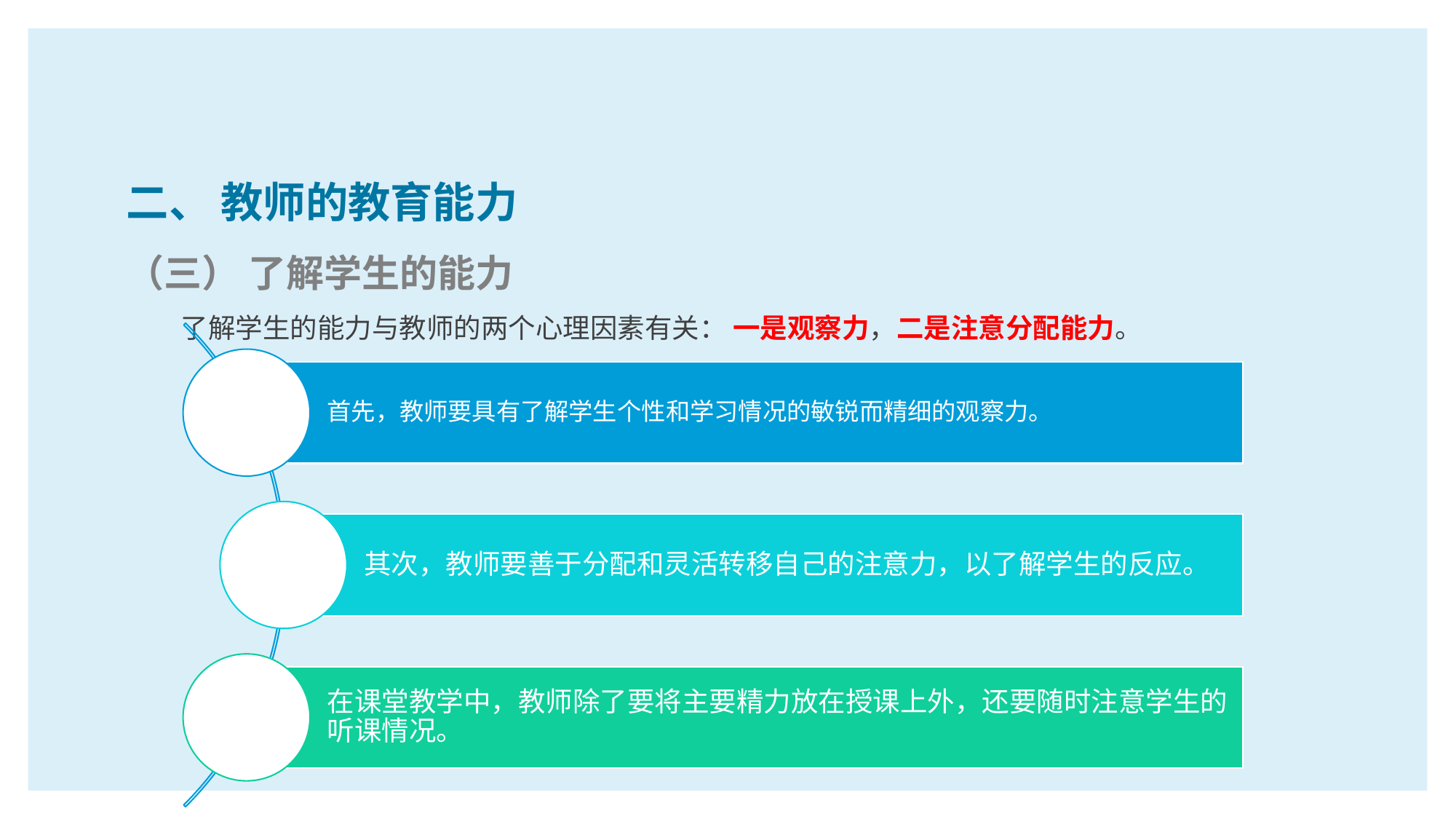

二、 教师的教育能力
（三） 了解学生的能力
了解学生的能力与教师的两个心理因素有关： 一是观察力，二是注意分配能力。

首先，教师要具有了解学生个性和学习情况的敏锐而精细的观察力。
其次，教师要善于分配和灵活转移自己的注意力，以了解学生的反应。
在课堂教学中，教师除了要将主要精力放在授课上外，还要随时注意学生的听课情况。